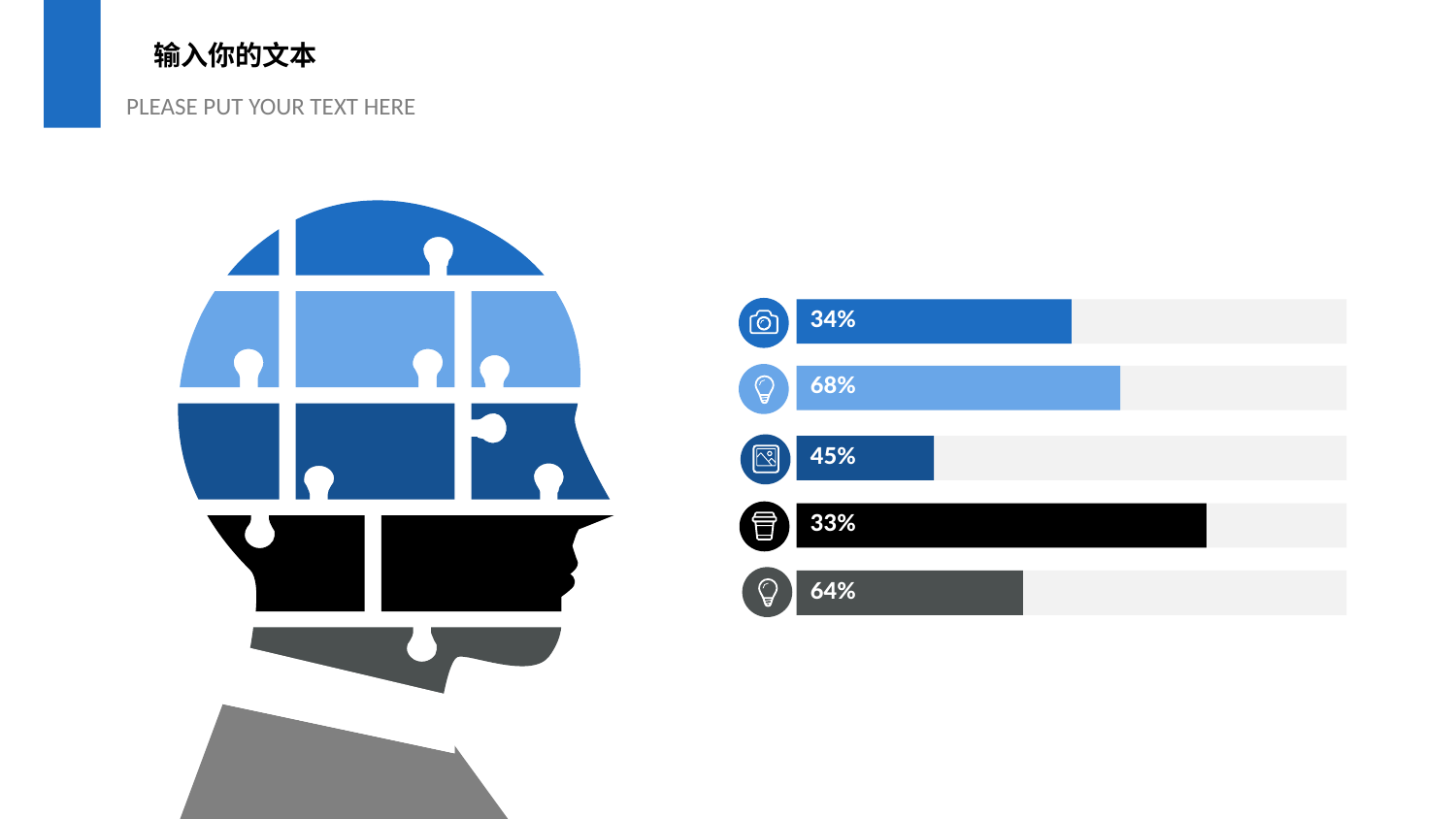

输入你的文本
PLEASE PUT YOUR TEXT HERE

34%

68%

45%

33%

64%